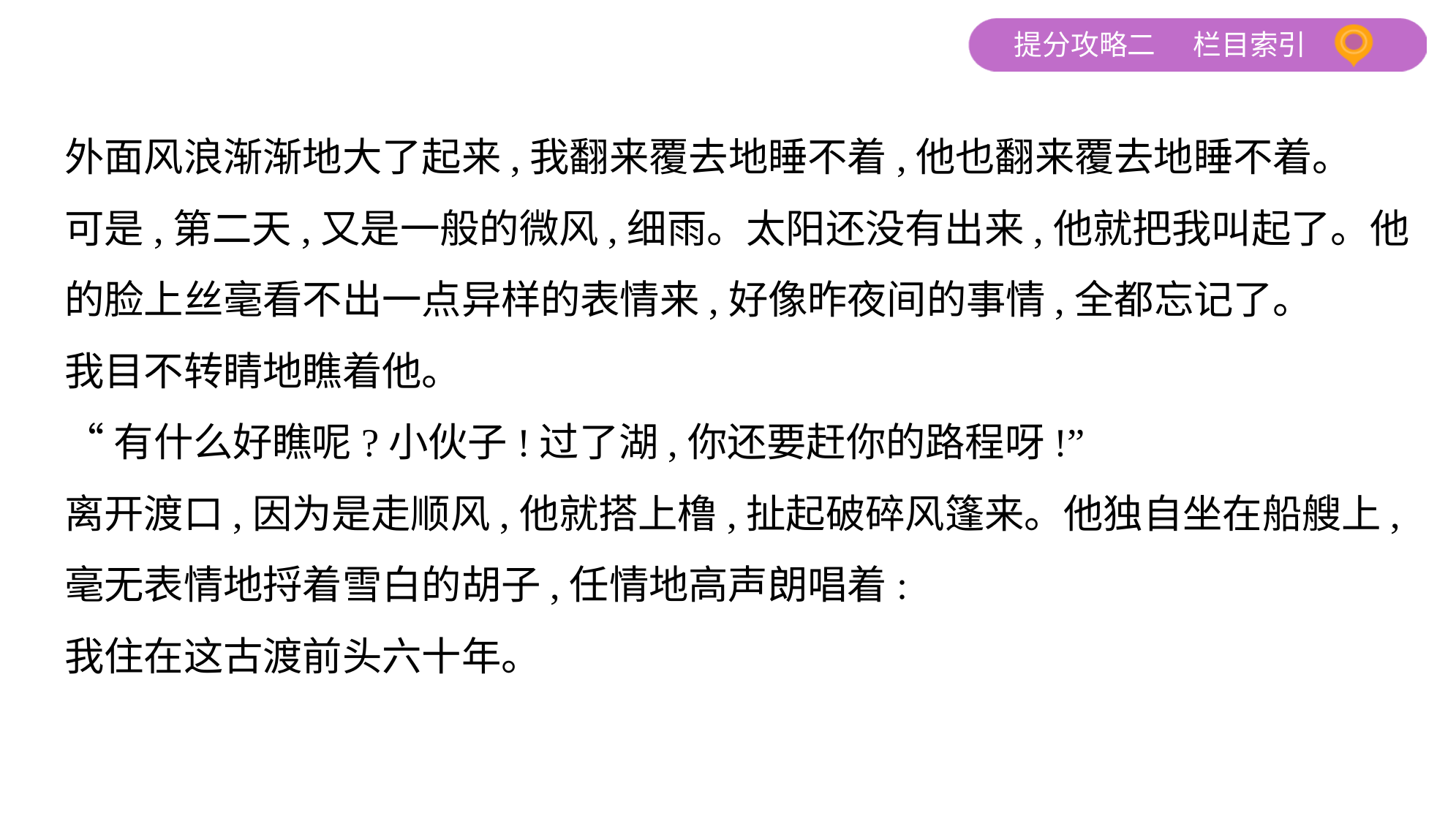

外面风浪渐渐地大了起来,我翻来覆去地睡不着,他也翻来覆去地睡不着。
可是,第二天,又是一般的微风,细雨。太阳还没有出来,他就把我叫起了。他
的脸上丝毫看不出一点异样的表情来,好像昨夜间的事情,全都忘记了。
我目不转睛地瞧着他。
“有什么好瞧呢?小伙子!过了湖,你还要赶你的路程呀!”
离开渡口,因为是走顺风,他就搭上橹,扯起破碎风篷来。他独自坐在船艘上,
毫无表情地捋着雪白的胡子,任情地高声朗唱着:
我住在这古渡前头六十年。